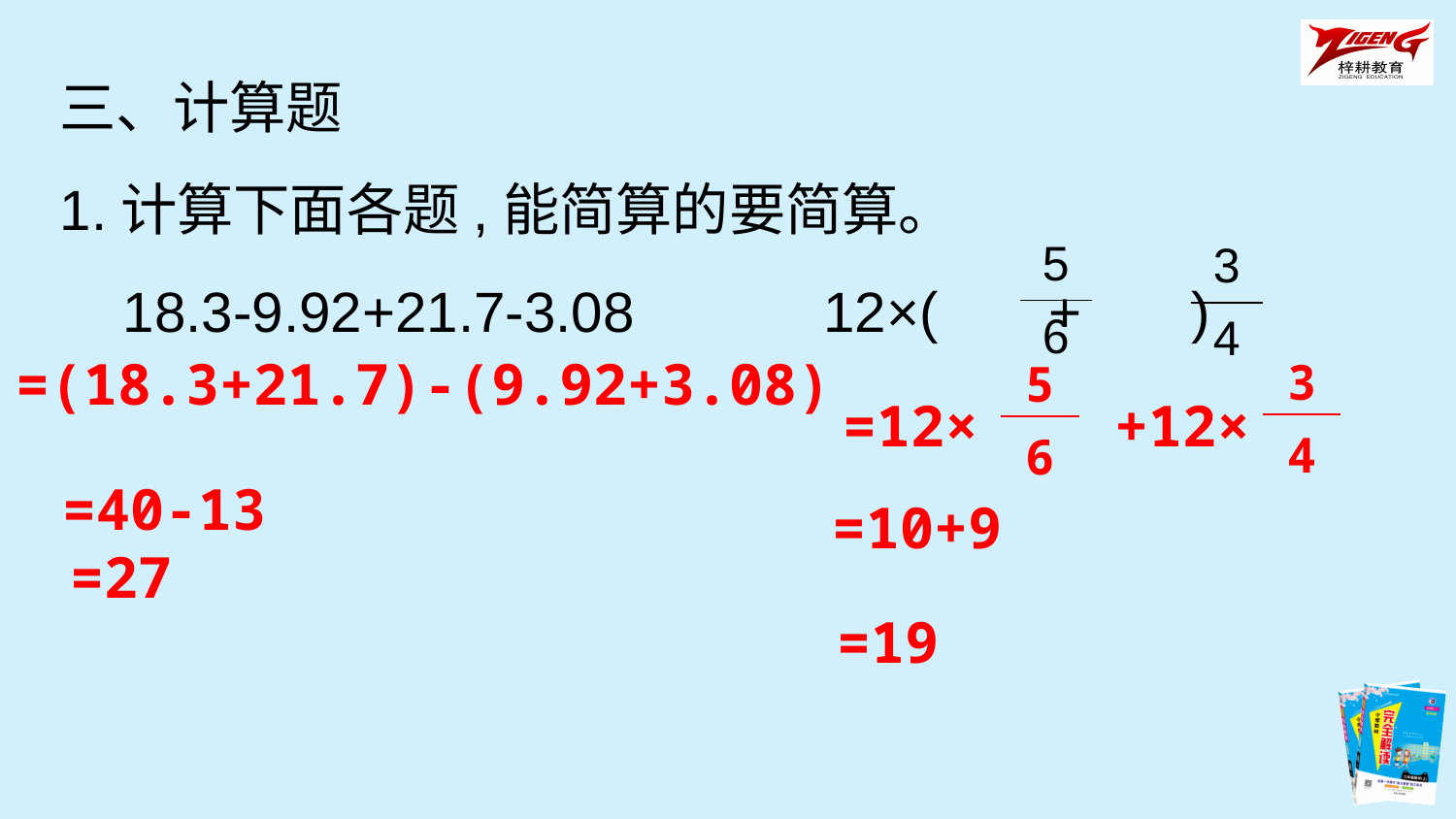

三、计算题
1.计算下面各题,能简算的要简算。
    18.3-9.92+21.7-3.08            12×(       +       )
| 5 |
| --- |
| 6 |
| 3 |
| --- |
| 4 |
=(18.3+21.7)-(9.92+3.08)
| 3 |
| --- |
| 4 |
| 5 |
| --- |
| 6 |
=12×    +12×
=40-13
=10+9
=27
=19